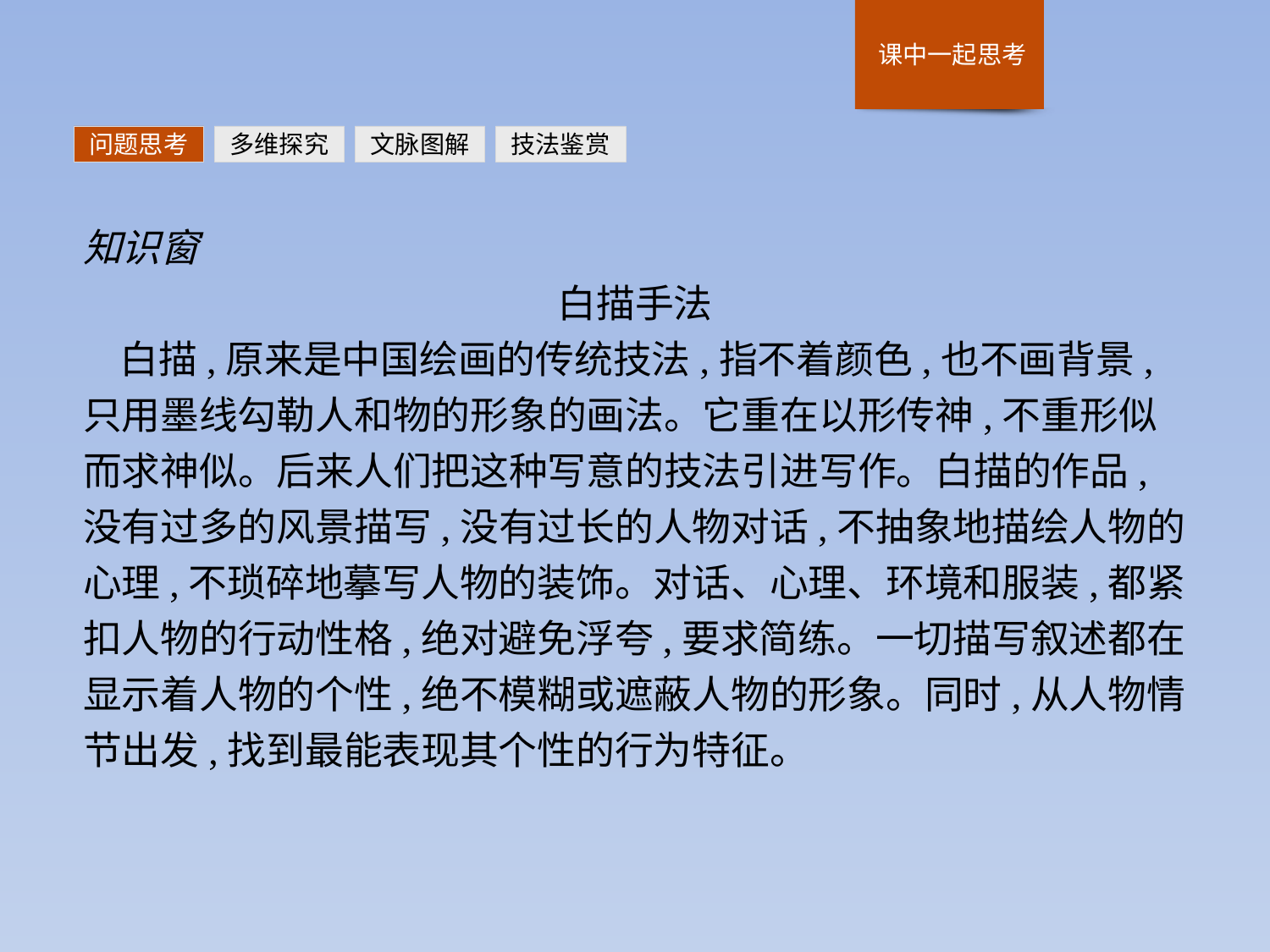

问题思考
多维探究
文脉图解
技法鉴赏
知识窗
白描手法
白描,原来是中国绘画的传统技法,指不着颜色,也不画背景,只用墨线勾勒人和物的形象的画法。它重在以形传神,不重形似而求神似。后来人们把这种写意的技法引进写作。白描的作品,没有过多的风景描写,没有过长的人物对话,不抽象地描绘人物的心理,不琐碎地摹写人物的装饰。对话、心理、环境和服装,都紧扣人物的行动性格,绝对避免浮夸,要求简练。一切描写叙述都在显示着人物的个性,绝不模糊或遮蔽人物的形象。同时,从人物情节出发,找到最能表现其个性的行为特征。